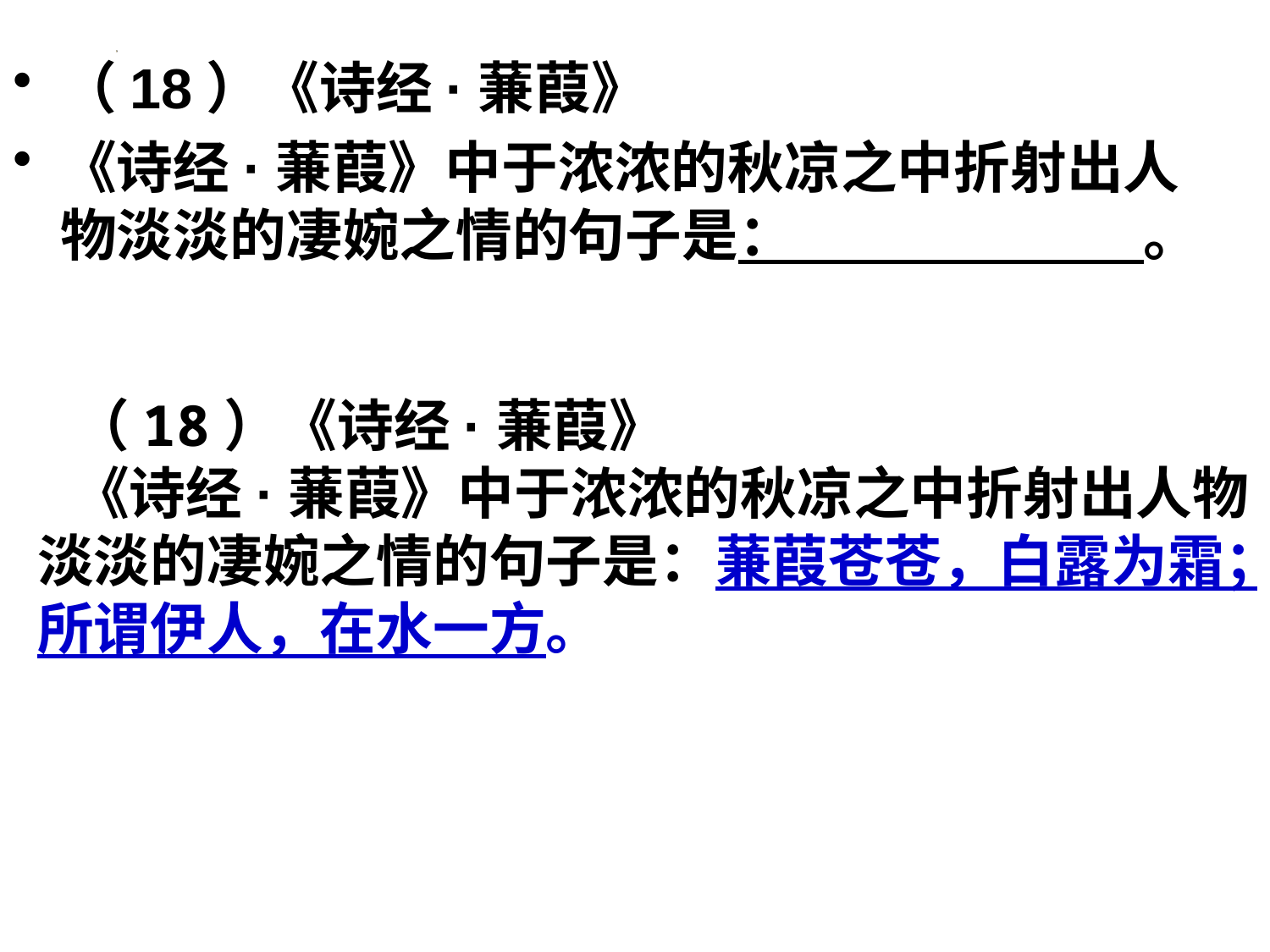

#
（18）《诗经·蒹葭》
《诗经·蒹葭》中于浓浓的秋凉之中折射出人物淡淡的凄婉之情的句子是：                           。
（18）《诗经·蒹葭》
《诗经·蒹葭》中于浓浓的秋凉之中折射出人物淡淡的凄婉之情的句子是：蒹葭苍苍，白露为霜；所谓伊人，在水一方。